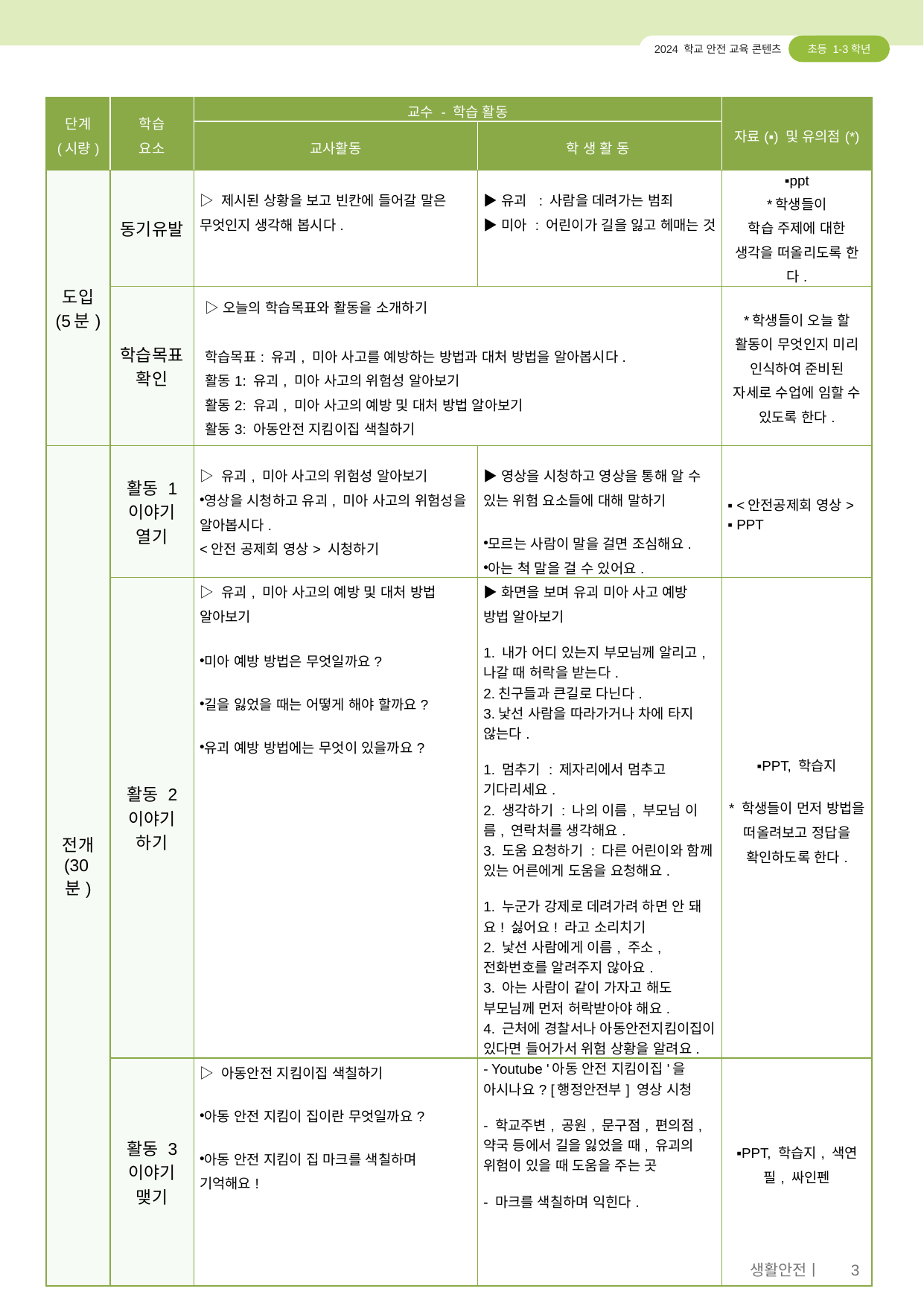

2024 학교 안전 교육 콘텐츠
초등 1-3학년
| 단계 (시량) | 학습 요소 | 교수 - 학습 활동 |  | 자료(▪) 및 유의점(\*) |
| --- | --- | --- | --- | --- |
|  |  | 교사활동 | 학 생 활 동 |  |
| 도입 (5분) | 동기유발 | ▷ 제시된 상황을 보고 빈칸에 들어갈 말은 무엇인지 생각해 봅시다. | ▶유괴 : 사람을 데려가는 범죄 ▶미아 : 어린이가 길을 잃고 헤매는 것 | ▪ppt \*학생들이 학습 주제에 대한 생각을 떠올리도록 한다. |
|  | 학습목표 확인 | ▷오늘의 학습목표와 활동을 소개하기 학습목표: 유괴, 미아 사고를 예방하는 방법과 대처 방법을 알아봅시다. 활동1: 유괴, 미아 사고의 위험성 알아보기 활동2: 유괴, 미아 사고의 예방 및 대처 방법 알아보기 활동3: 아동안전 지킴이집 색칠하기 |  | \*학생들이 오늘 할 활동이 무엇인지 미리 인식하여 준비된 자세로 수업에 임할 수 있도록 한다. |
| 전개 (30분) | 활동 1 이야기 열기 | ▷ 유괴, 미아 사고의 위험성 알아보기 영상을 시청하고 유괴, 미아 사고의 위험성을 알아봅시다. <안전 공제회 영상> 시청하기 | ▶영상을 시청하고 영상을 통해 알 수 있는 위험 요소들에 대해 말하기 모르는 사람이 말을 걸면 조심해요. 아는 척 말을 걸 수 있어요. | ▪ <안전공제회 영상> ▪ PPT |
|  | 활동 2 이야기 하기 | ▷ 유괴, 미아 사고의 예방 및 대처 방법 알아보기 미아 예방 방법은 무엇일까요? 길을 잃었을 때는 어떻게 해야 할까요? 유괴 예방 방법에는 무엇이 있을까요? | ▶화면을 보며 유괴 미아 사고 예방 방법 알아보기 1. 내가 어디 있는지 부모님께 알리고, 나갈 때 허락을 받는다. 2.친구들과 큰길로 다닌다. 3.낯선 사람을 따라가거나 차에 타지 않는다. 1. 멈추기 : 제자리에서 멈추고 기다리세요. 2. 생각하기 : 나의 이름, 부모님 이름, 연락처를 생각해요. 3. 도움 요청하기 : 다른 어린이와 함께 있는 어른에게 도움을 요청해요. 1. 누군가 강제로 데려가려 하면 안 돼요! 싫어요! 라고 소리치기 2. 낯선 사람에게 이름, 주소, 전화번호를 알려주지 않아요. 3. 아는 사람이 같이 가자고 해도 부모님께 먼저 허락받아야 해요. 4. 근처에 경찰서나 아동안전지킴이집이 있다면 들어가서 위험 상황을 알려요. | ▪PPT, 학습지 \* 학생들이 먼저 방법을 떠올려보고 정답을 확인하도록 한다. |
|  | 활동 3 이야기 맺기 | ▷ 아동안전 지킴이집 색칠하기 아동 안전 지킴이 집이란 무엇일까요? 아동 안전 지킴이 집 마크를 색칠하며 기억해요! | - Youtube '아동 안전 지킴이집'을 아시나요? [행정안전부] 영상 시청 - 학교주변, 공원, 문구점, 편의점, 약국 등에서 길을 잃었을 때, 유괴의 위험이 있을 때 도움을 주는 곳 - 마크를 색칠하며 익힌다. | ▪PPT, 학습지, 색연필, 싸인펜 |
3
생활안전ㅣ